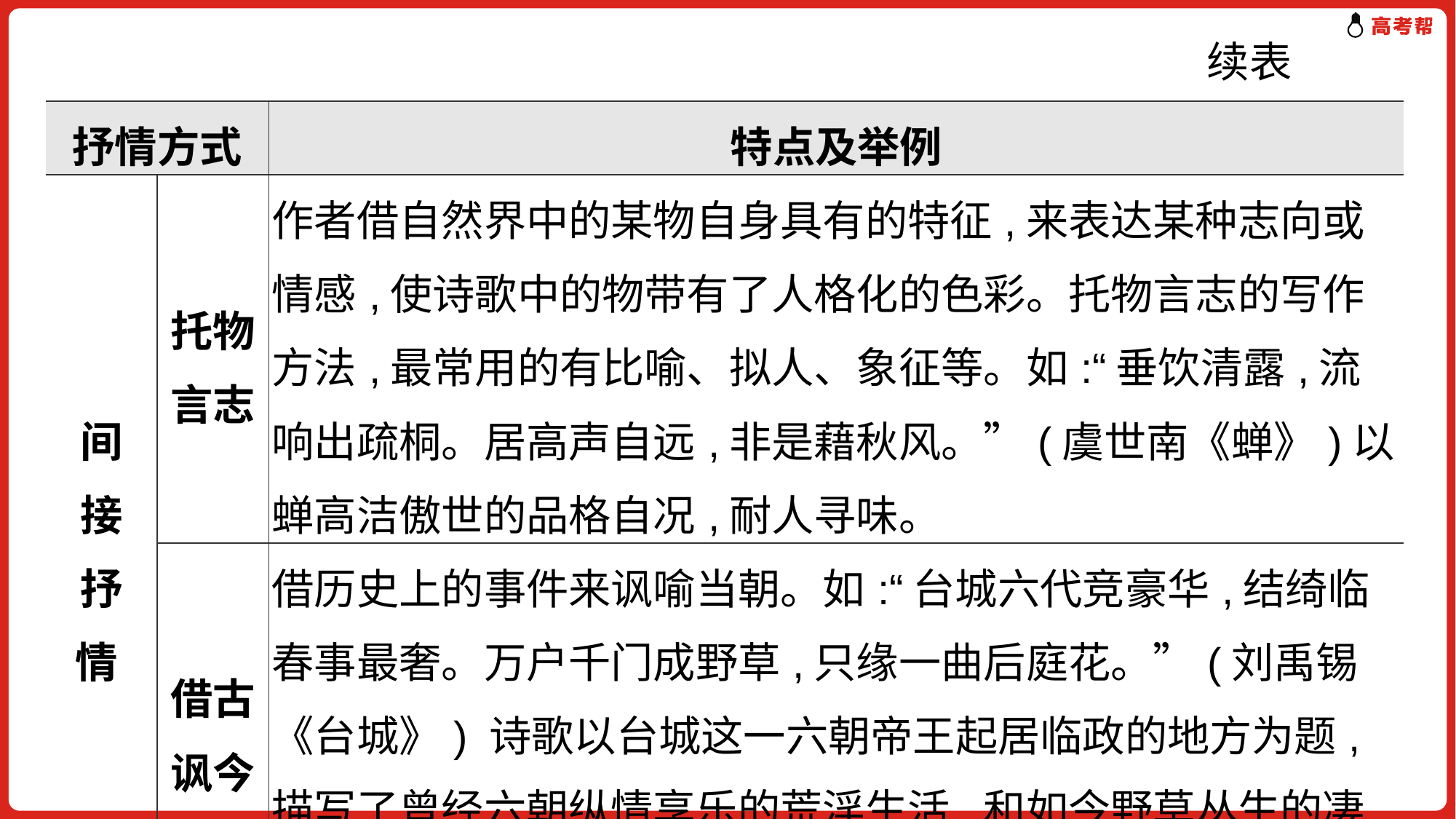

# 续表
| 抒情方式 |  | 特点及举例 |
| --- | --- | --- |
| 间 接 抒 情 | 托物 言志 | 作者借自然界中的某物自身具有的特征,来表达某种志向或情感,使诗歌中的物带有了人格化的色彩。托物言志的写作方法,最常用的有比喻、拟人、象征等。如:“垂饮清露,流响出疏桐。居高声自远,非是藉秋风。”(虞世南《蝉》)以蝉高洁傲世的品格自况,耐人寻味。 |
|  | 借古 讽今 | 借历史上的事件来讽喻当朝。如:“台城六代竞豪华,结绮临春事最奢。万户千门成野草,只缘一曲后庭花。”(刘禹锡《台城》) 诗歌以台城这一六朝帝王起居临政的地方为题,描写了曾经六朝纵情享乐的荒淫生活,和如今野草丛生的凄凉景象形成对比,寄托了吊古伤今的无限感慨。 |